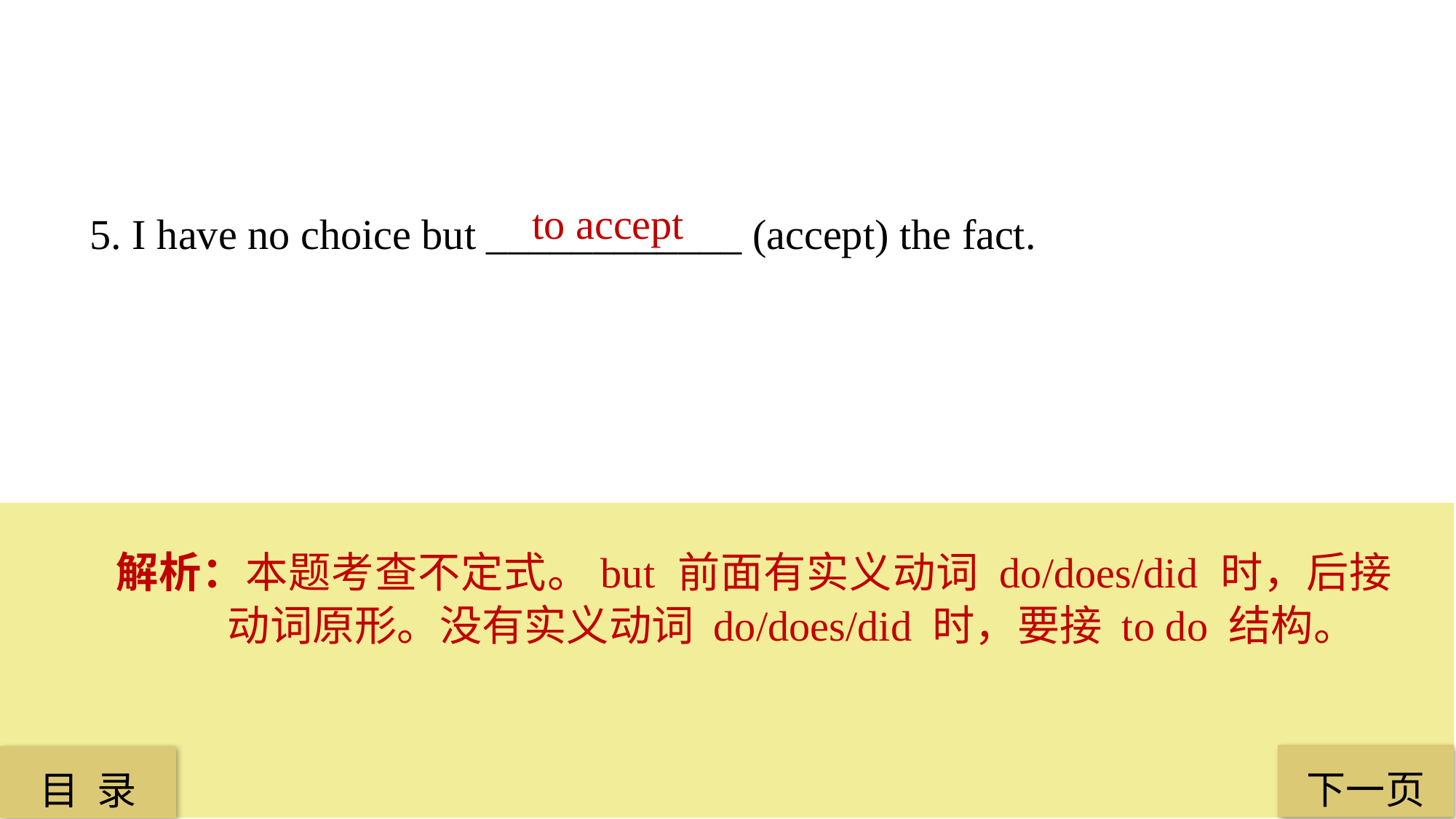

to accept
5. I have no choice but ____________ (accept) the fact.
解析：本题考查不定式。but 前面有实义动词 do/does/did 时，后接动词原形。没有实义动词 do/does/did 时，要接 to do 结构。